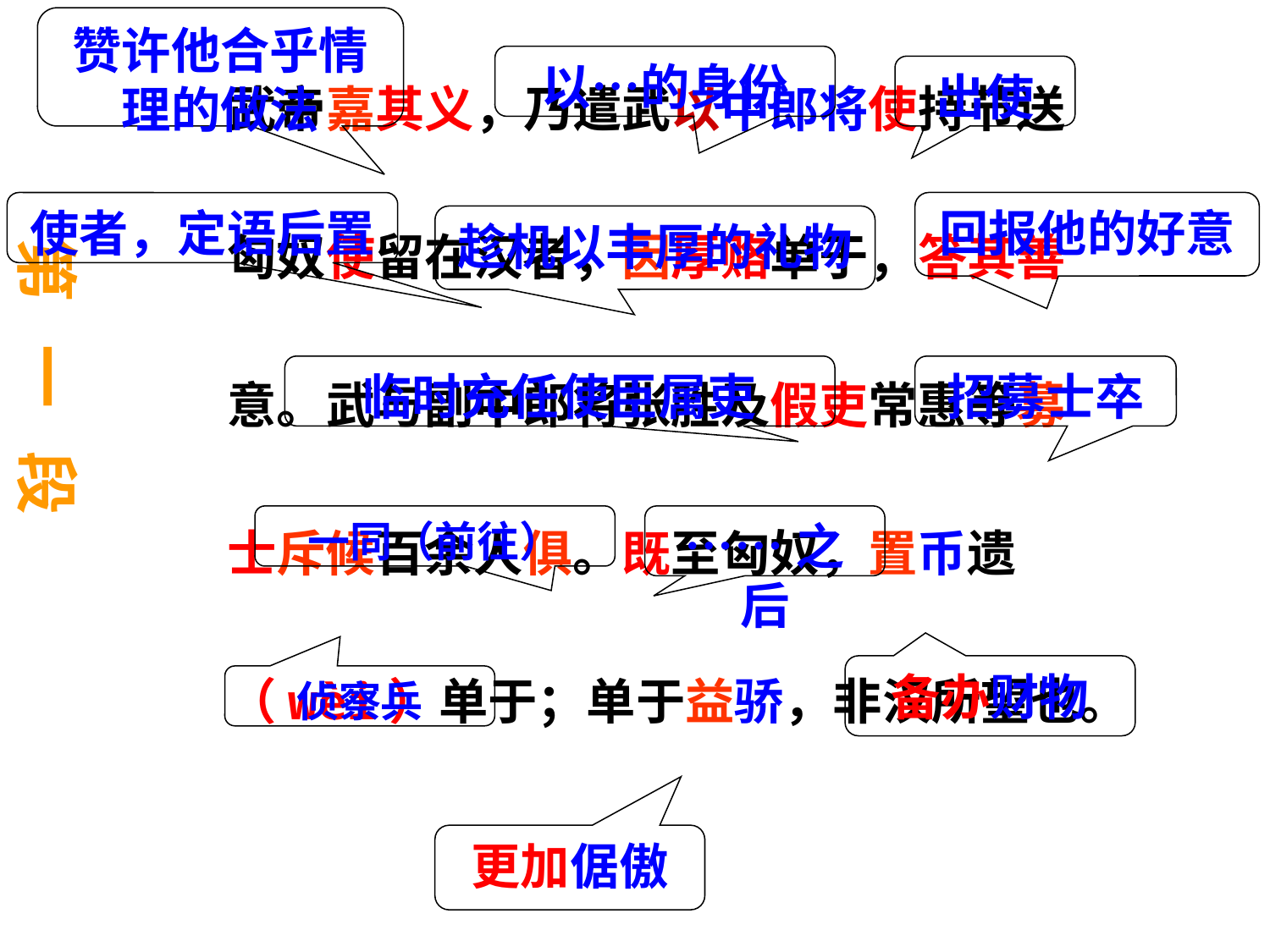

赞许他合乎情理的做法

以…的身份
武帝嘉其义，乃遣武以中郎将使持节送匈奴使留在汉者，因厚赂单于，答其善意。武与副中郎将张胜及假吏常惠等募士斥候百余人俱。既至匈奴，置币遗（wèi）单于；单于益骄，非汉所望也。
出使
回报他的好意
使者，定语后置
趁机以丰厚的礼物
第   一   段
临时充任使臣属吏
招募士卒
一同（前往）
……之后
备办财物
侦察兵
更加倨傲